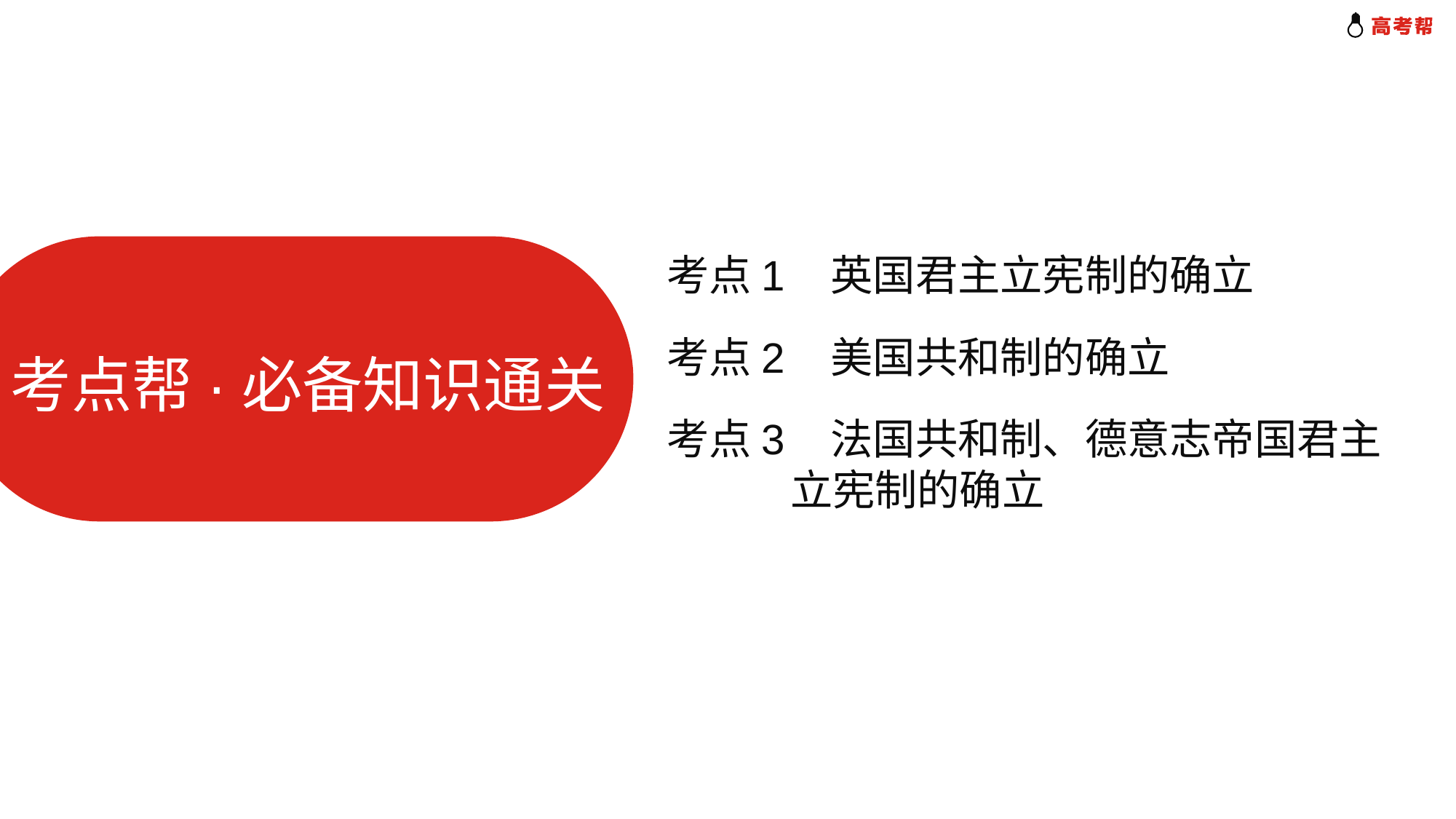

考点1   英国君主立宪制的确立
考点2   美国共和制的确立
考点帮·必备知识通关

考点3   法国共和制、德意志帝国君主
            立宪制的确立